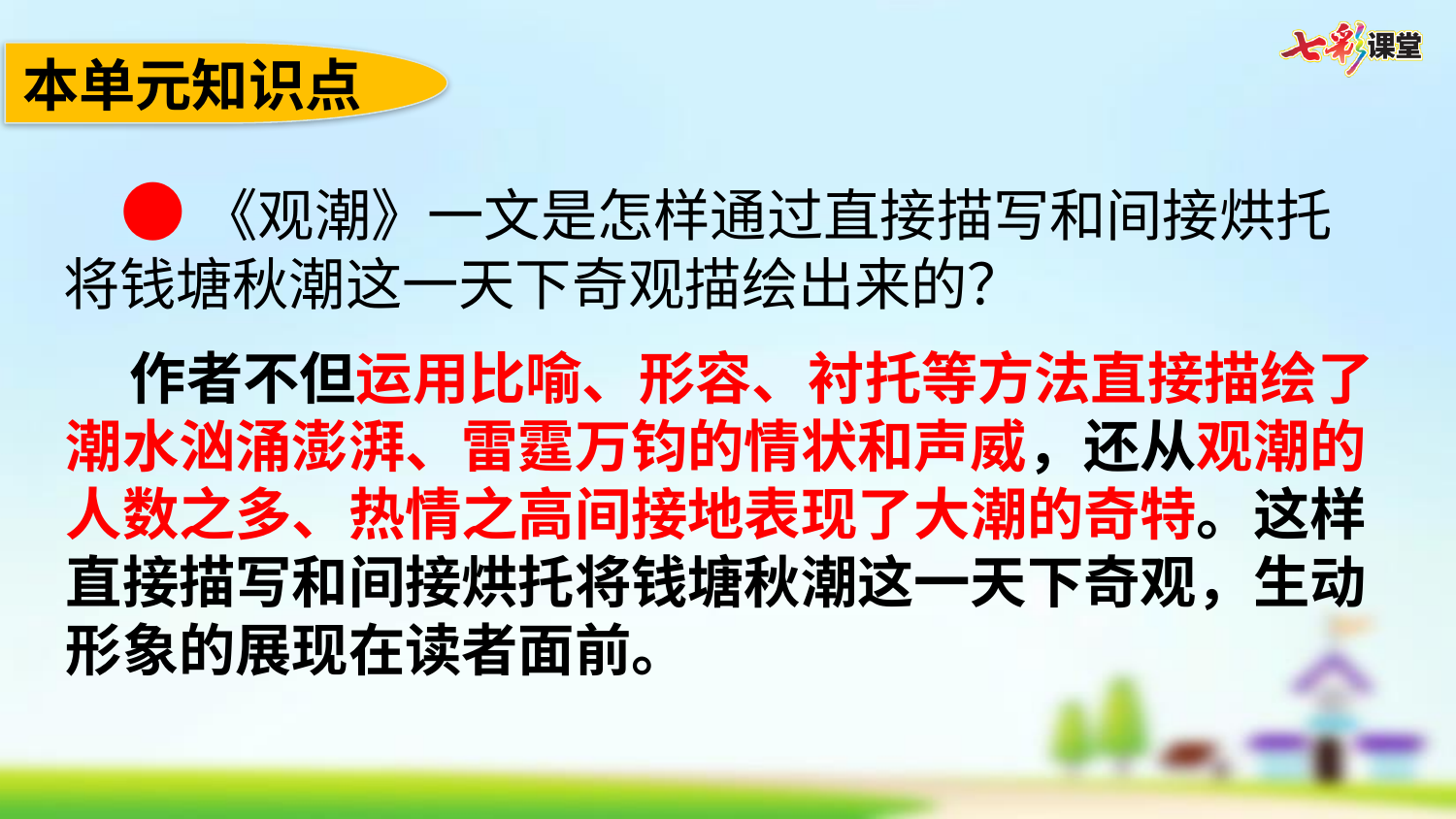

本单元知识点
    ●《观潮》一文是怎样通过直接描写和间接烘托将钱塘秋潮这一天下奇观描绘出来的？
    作者不但运用比喻、形容、衬托等方法直接描绘了潮水汹涌澎湃、雷霆万钧的情状和声威，还从观潮的人数之多、热情之高间接地表现了大潮的奇特。这样直接描写和间接烘托将钱塘秋潮这一天下奇观，生动形象的展现在读者面前。